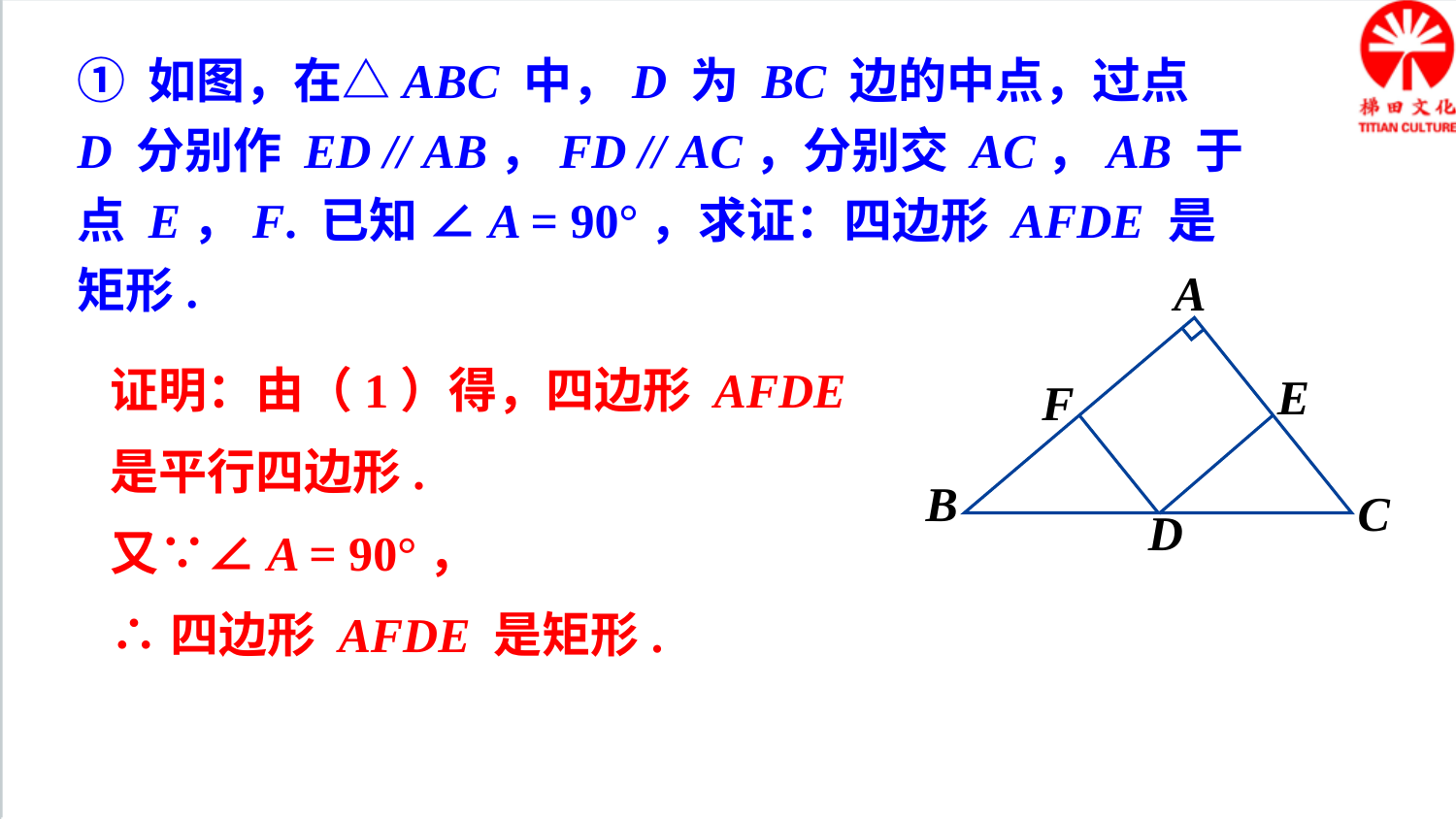

① 如图，在△ABC 中，D 为 BC 边的中点，过点 D 分别作 ED // AB，FD // AC，分别交 AC，AB 于点 E，F. 已知 ∠A = 90°，求证：四边形 AFDE 是矩形.
A
E
F
B
C
D

证明：由（1）得，四边形 AFDE 是平行四边形.
又∵∠A = 90°，
∴四边形 AFDE 是矩形.